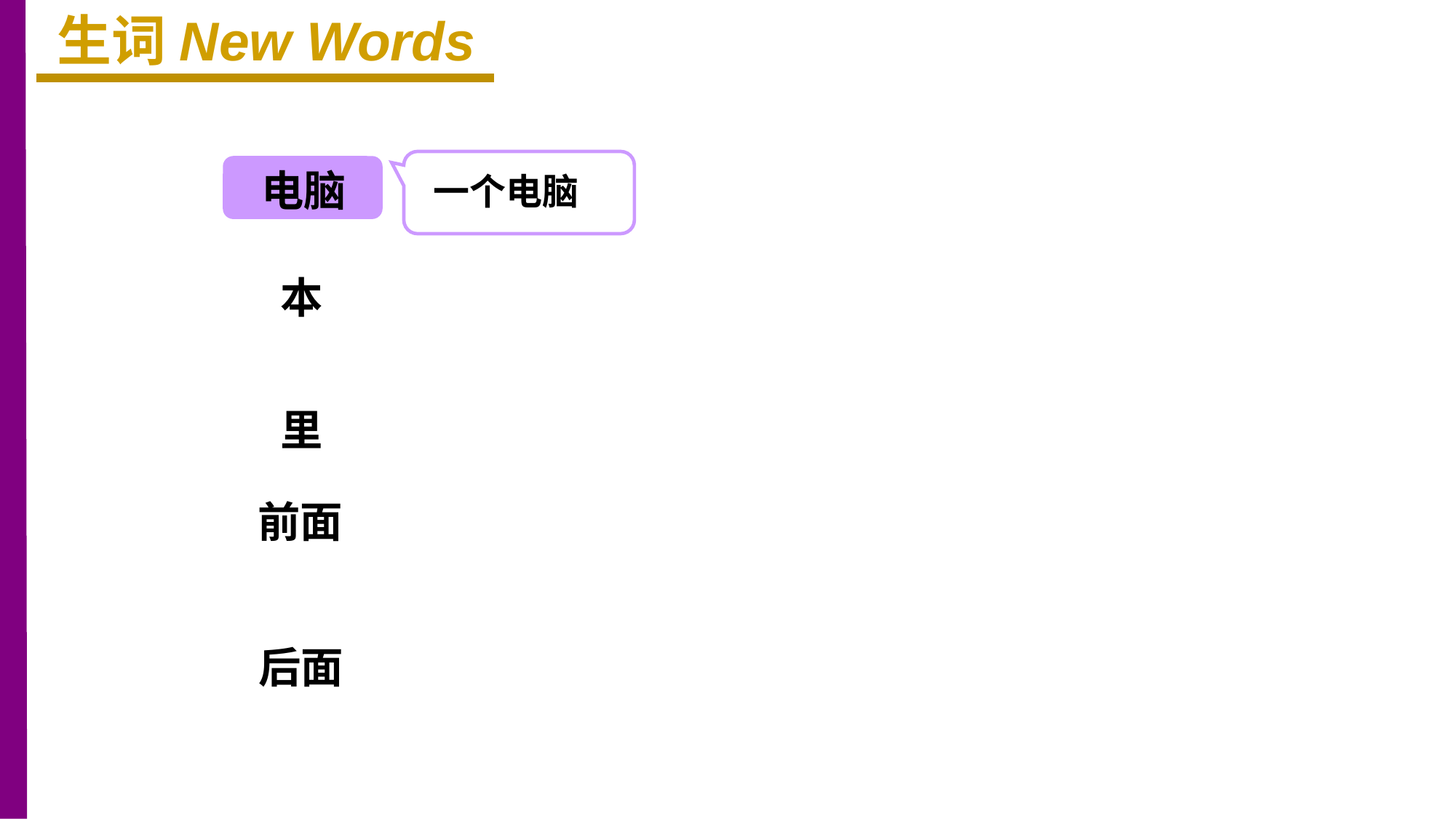

生词New Words

电脑
一个电脑
本
里
前面
后面